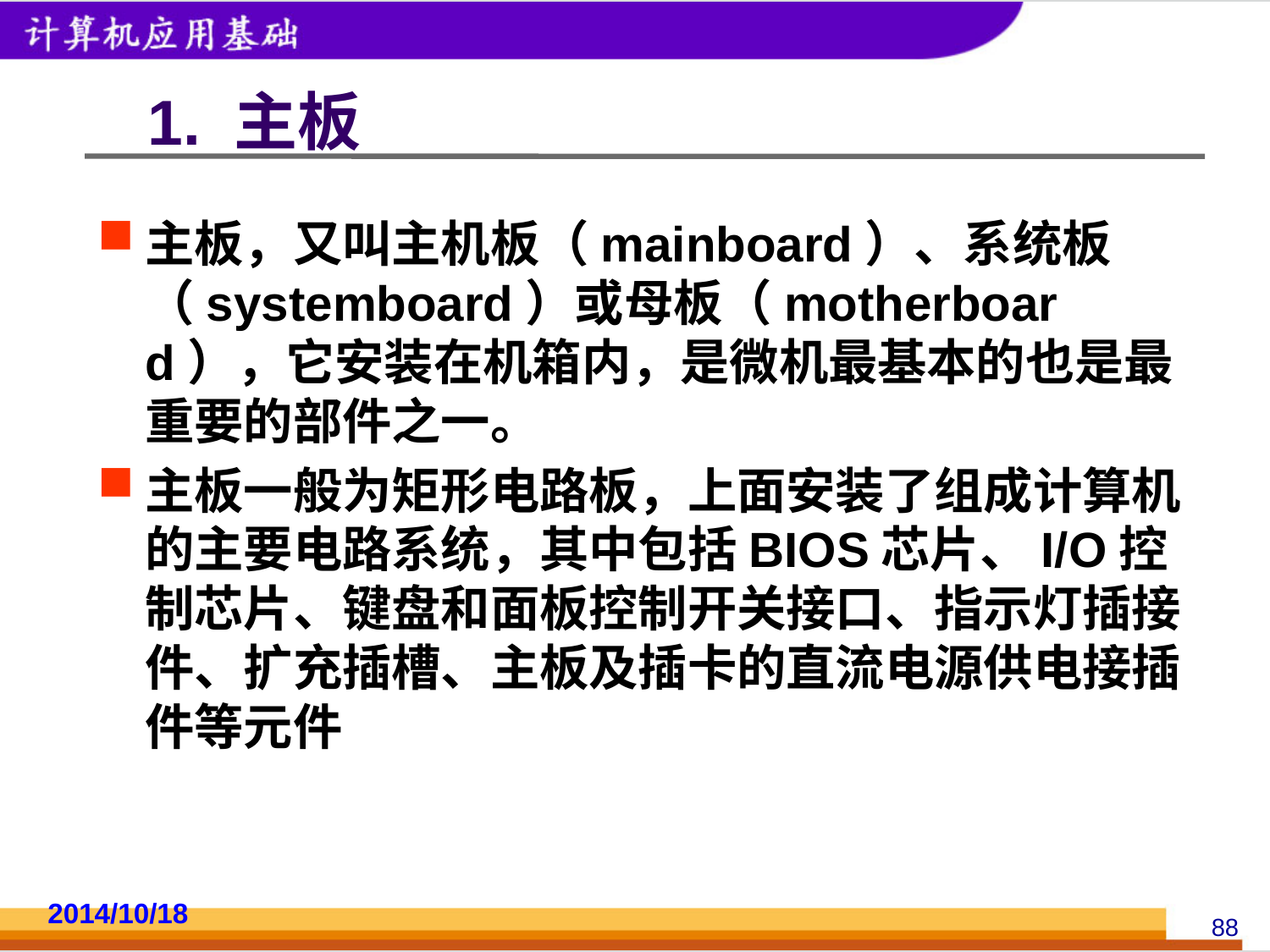

# 1. 主板
主板，又叫主机板（mainboard）、系统板（systemboard）或母板（motherboard），它安装在机箱内，是微机最基本的也是最重要的部件之一。
主板一般为矩形电路板，上面安装了组成计算机的主要电路系统，其中包括BIOS芯片、I/O控制芯片、键盘和面板控制开关接口、指示灯插接件、扩充插槽、主板及插卡的直流电源供电接插件等元件
2014/10/18